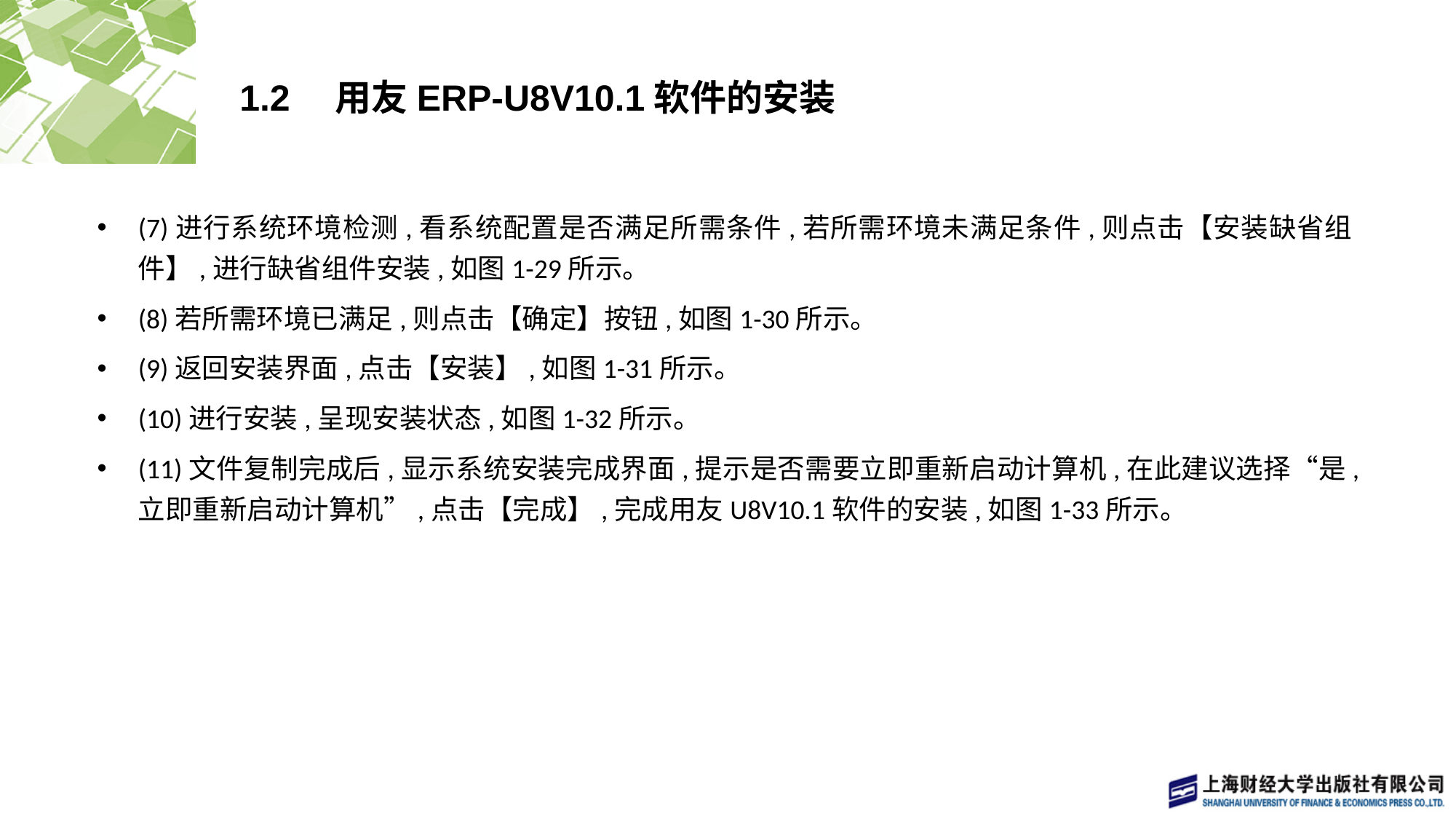

# 1.2　用友ERP-U8V10.1软件的安装
(7)进行系统环境检测,看系统配置是否满足所需条件,若所需环境未满足条件,则点击【安装缺省组件】,进行缺省组件安装,如图1-29所示。
(8)若所需环境已满足,则点击【确定】按钮,如图1-30所示。
(9)返回安装界面,点击【安装】,如图1-31所示。
(10)进行安装,呈现安装状态,如图1-32所示。
(11)文件复制完成后,显示系统安装完成界面,提示是否需要立即重新启动计算机,在此建议选择“是,立即重新启动计算机”,点击【完成】,完成用友U8V10.1软件的安装,如图1-33所示。